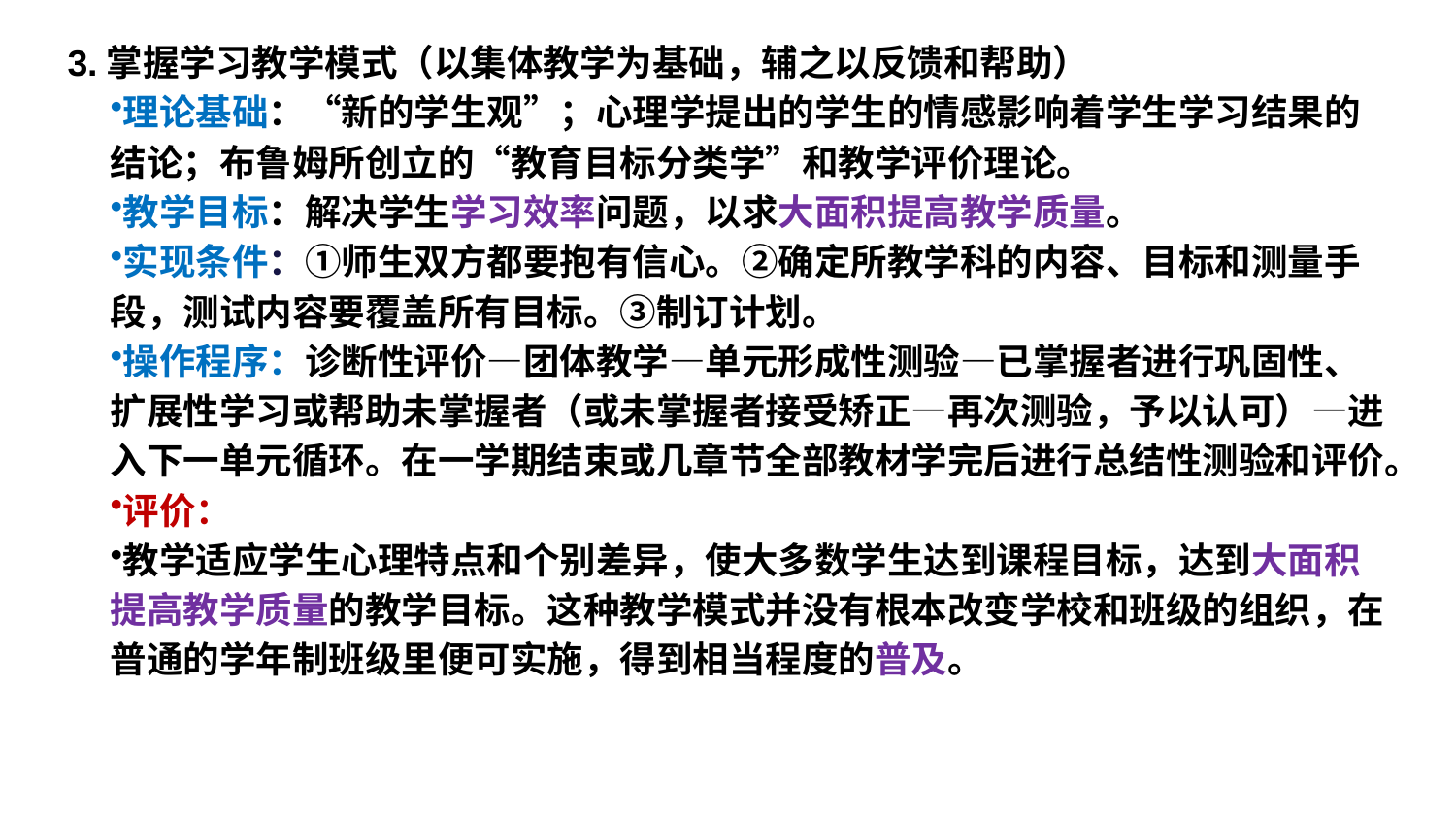

3.掌握学习教学模式（以集体教学为基础，辅之以反馈和帮助）
理论基础：“新的学生观”；心理学提出的学生的情感影响着学生学习结果的结论；布鲁姆所创立的“教育目标分类学”和教学评价理论。
教学目标：解决学生学习效率问题，以求大面积提高教学质量。
实现条件：①师生双方都要抱有信心。②确定所教学科的内容、目标和测量手段，测试内容要覆盖所有目标。③制订计划。
操作程序：诊断性评价—团体教学—单元形成性测验—已掌握者进行巩固性、扩展性学习或帮助未掌握者（或未掌握者接受矫正—再次测验，予以认可）—进入下一单元循环。在一学期结束或几章节全部教材学完后进行总结性测验和评价。
评价：
教学适应学生心理特点和个别差异，使大多数学生达到课程目标，达到大面积提高教学质量的教学目标。这种教学模式并没有根本改变学校和班级的组织，在普通的学年制班级里便可实施，得到相当程度的普及。